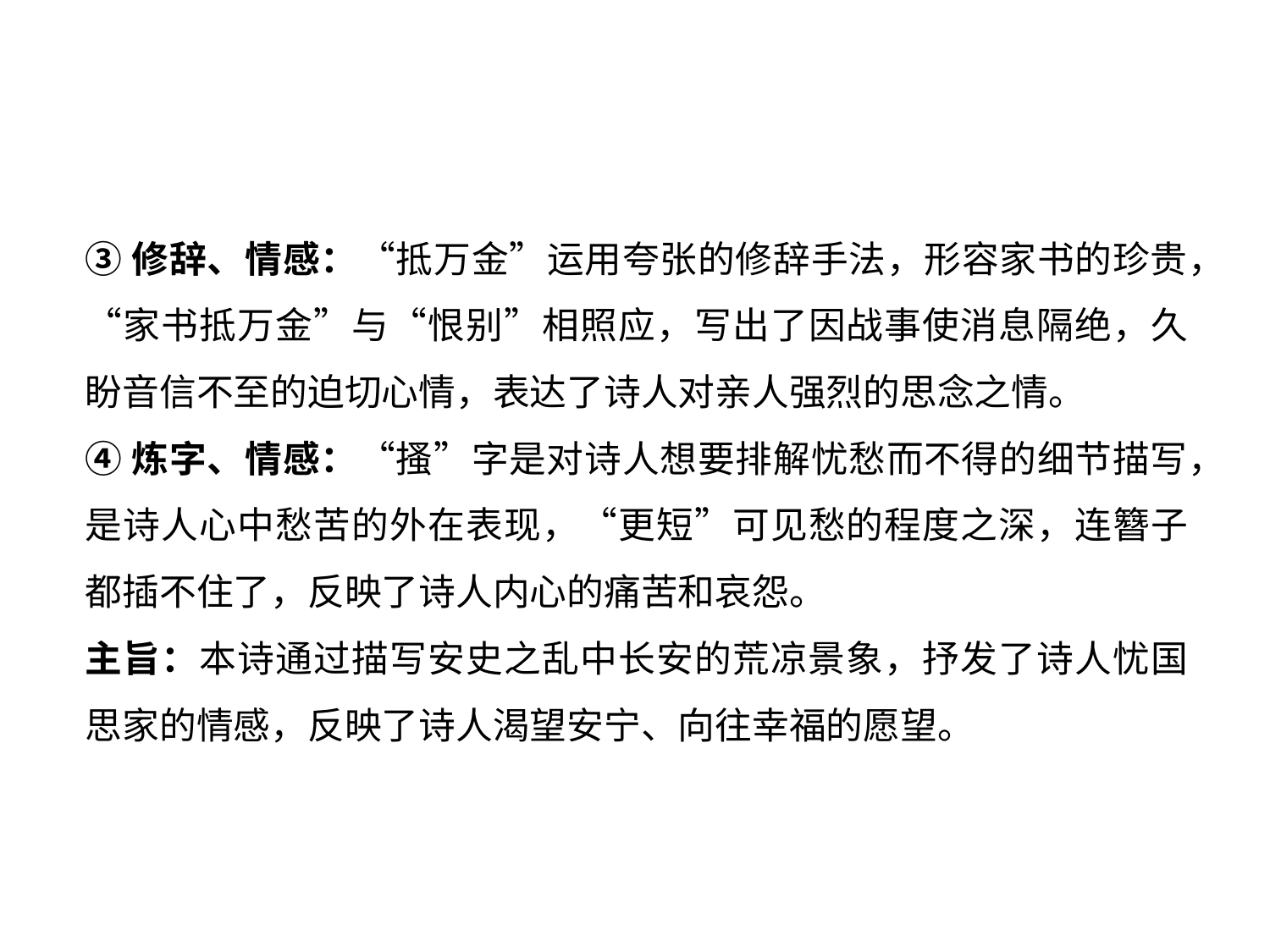

③修辞、情感：“抵万金”运用夸张的修辞手法，形容家书的珍贵，“家书抵万金”与“恨别”相照应，写出了因战事使消息隔绝，久盼音信不至的迫切心情，表达了诗人对亲人强烈的思念之情。
④炼字、情感：“搔”字是对诗人想要排解忧愁而不得的细节描写，是诗人心中愁苦的外在表现，“更短”可见愁的程度之深，连簪子都插不住了，反映了诗人内心的痛苦和哀怨。
主旨：本诗通过描写安史之乱中长安的荒凉景象，抒发了诗人忧国思家的情感，反映了诗人渴望安宁、向往幸福的愿望。